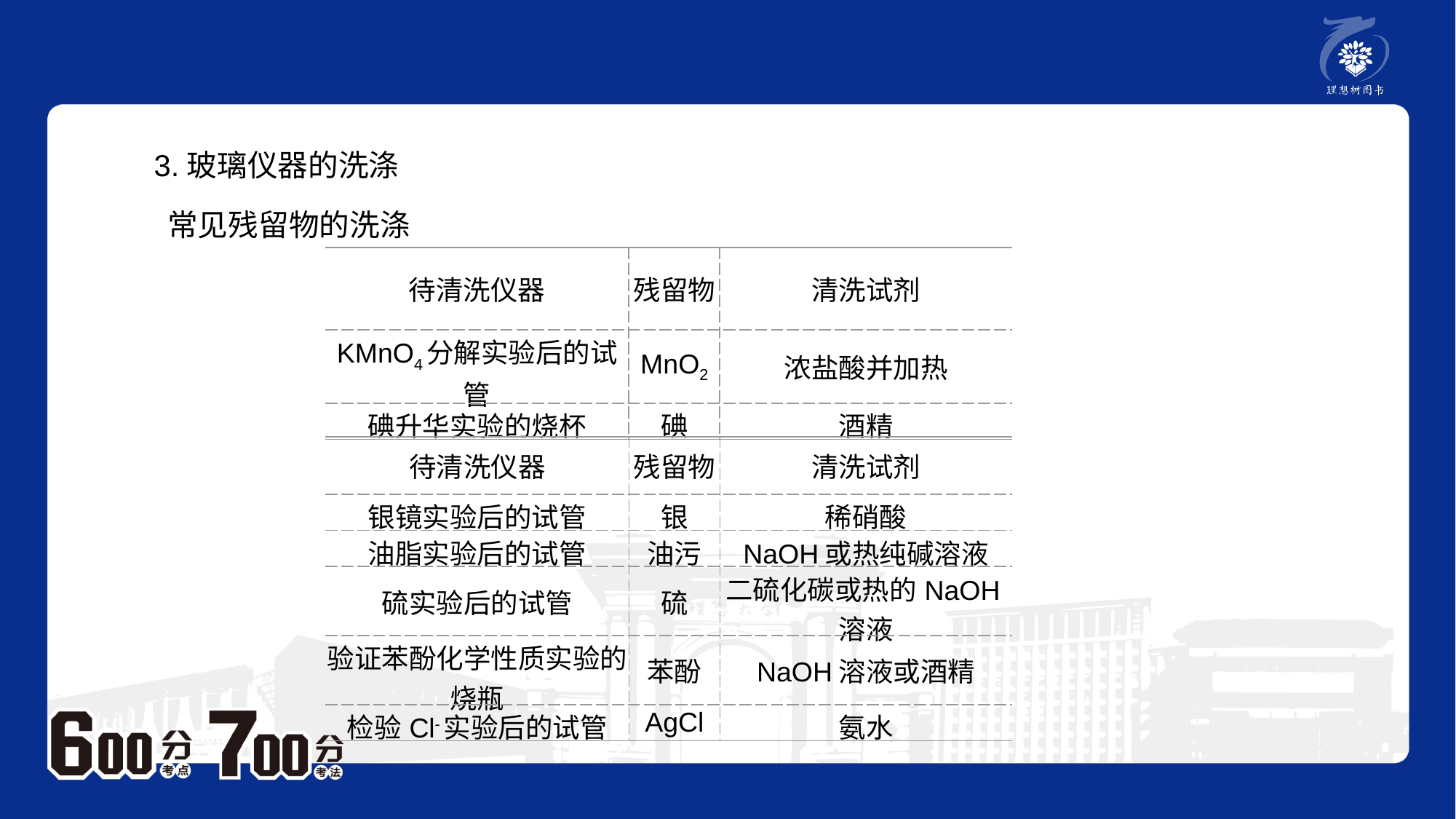

3.玻璃仪器的洗涤
常见残留物的洗涤
| 待清洗仪器 | 残留物 | 清洗试剂 |
| --- | --- | --- |
| KMnO4分解实验后的试管 | MnO2 | 浓盐酸并加热 |
| 碘升华实验的烧杯 | 碘 | 酒精 |
| 待清洗仪器 | 残留物 | 清洗试剂 |
| --- | --- | --- |
| 银镜实验后的试管 | 银 | 稀硝酸 |
| 油脂实验后的试管 | 油污 | NaOH或热纯碱溶液 |
| 硫实验后的试管 | 硫 | 二硫化碳或热的NaOH溶液 |
| 验证苯酚化学性质实验的烧瓶 | 苯酚 | NaOH溶液或酒精 |
| 检验Cl-实验后的试管 | AgCl | 氨水 |